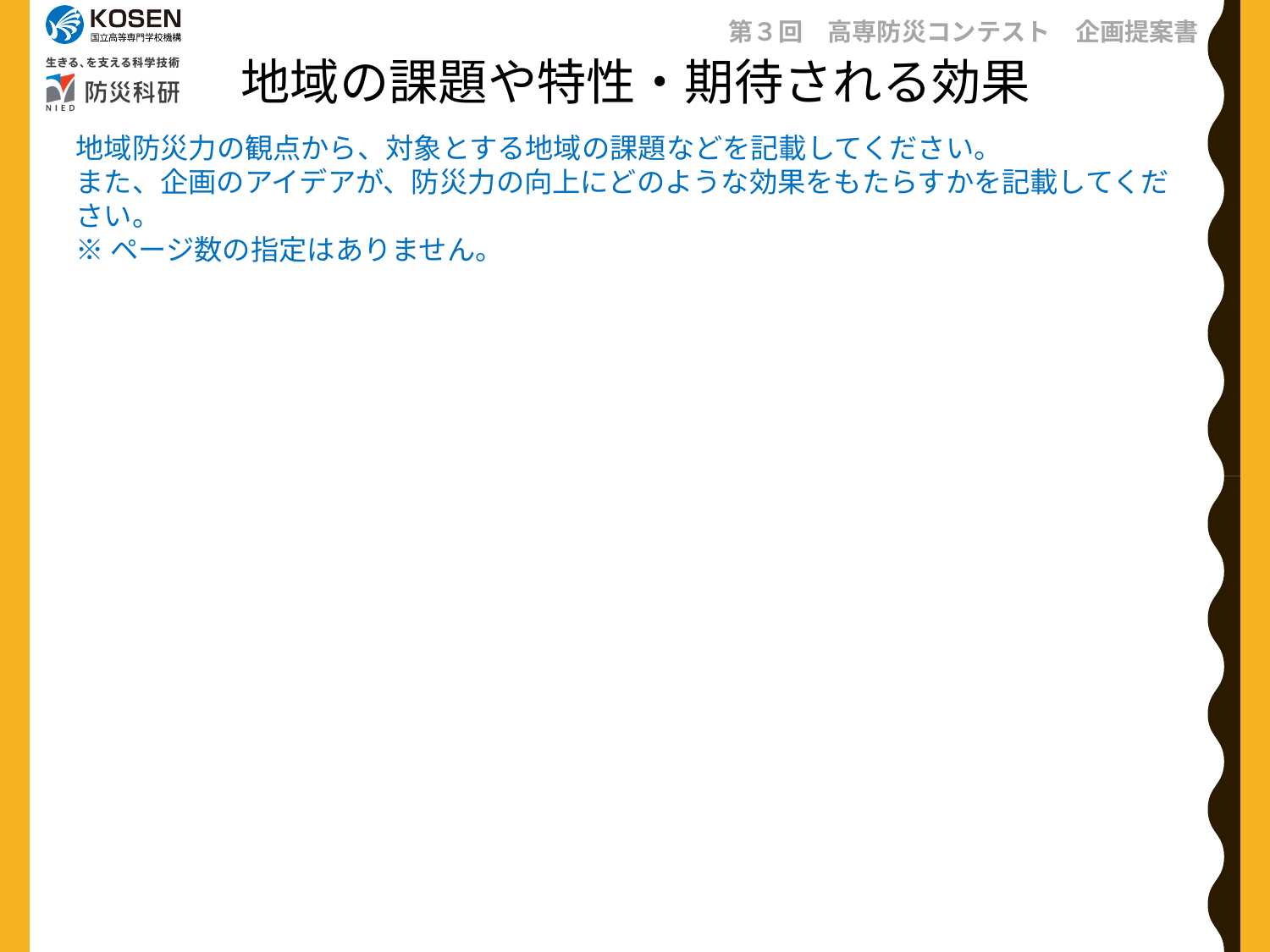

地域の課題や特性・期待される効果
地域防災力の観点から、対象とする地域の課題などを記載してください。
また、企画のアイデアが、防災力の向上にどのような効果をもたらすかを記載してください。
※ページ数の指定はありません。